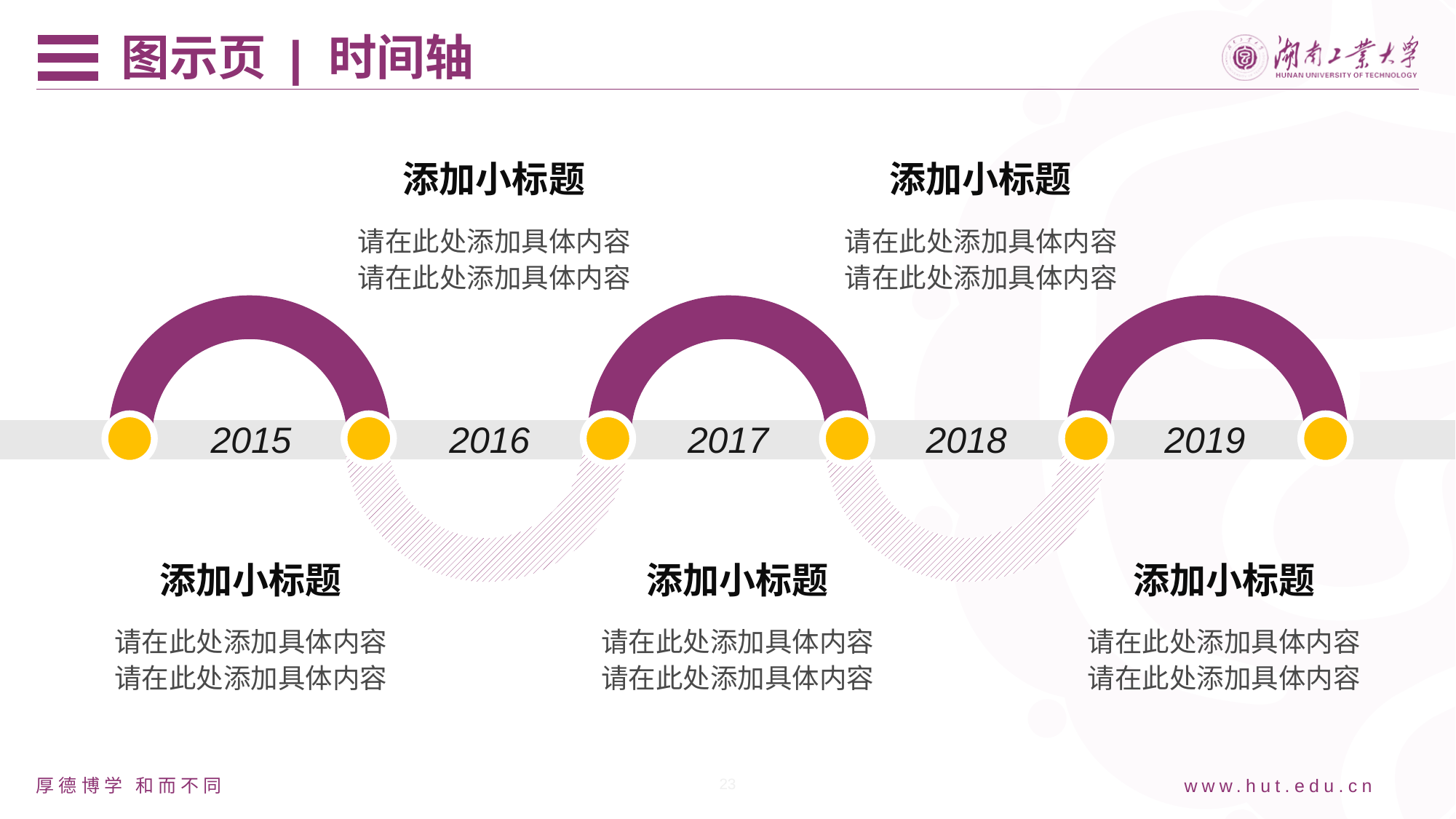

图示页 | 时间轴
添加小标题
请在此处添加具体内容
请在此处添加具体内容
添加小标题
请在此处添加具体内容
请在此处添加具体内容

2015
2016
2017
2018
2019

添加小标题
请在此处添加具体内容
请在此处添加具体内容
添加小标题
请在此处添加具体内容
请在此处添加具体内容
添加小标题
请在此处添加具体内容
请在此处添加具体内容
23